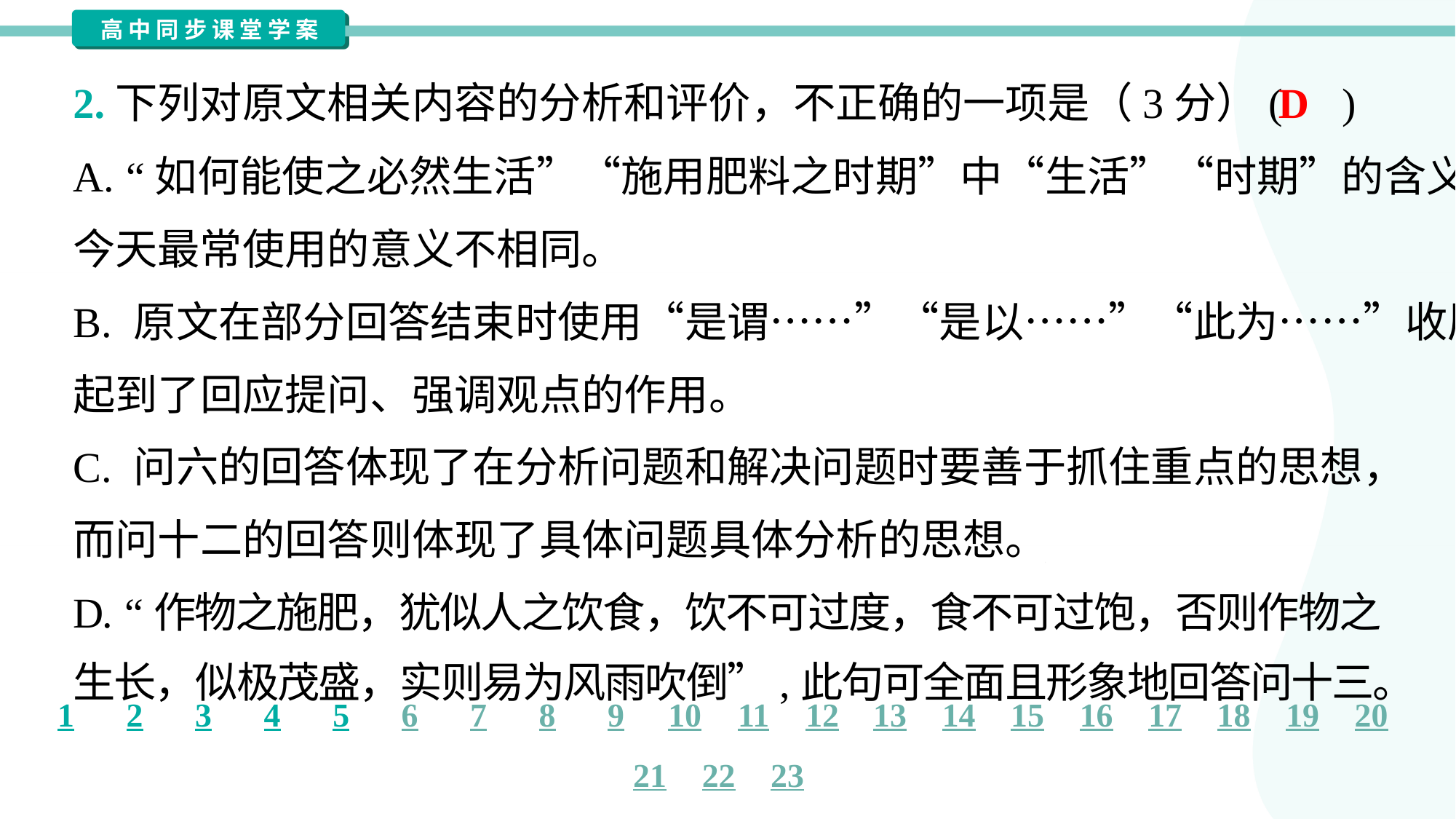

D
2.下列对原文相关内容的分析和评价，不正确的一项是（3分）(     )
A. “如何能使之必然生活”“施用肥料之时期”中“生活”“时期”的含义与
今天最常使用的意义不相同。
B. 原文在部分回答结束时使用“是谓……”“是以……”“此为……”收尾，
起到了回应提问、强调观点的作用。
C. 问六的回答体现了在分析问题和解决问题时要善于抓住重点的思想，
而问十二的回答则体现了具体问题具体分析的思想。
D. “作物之施肥，犹似人之饮食，饮不可过度，食不可过饱，否则作物之
生长，似极茂盛，实则易为风雨吹倒”,此句可全面且形象地回答问十三。